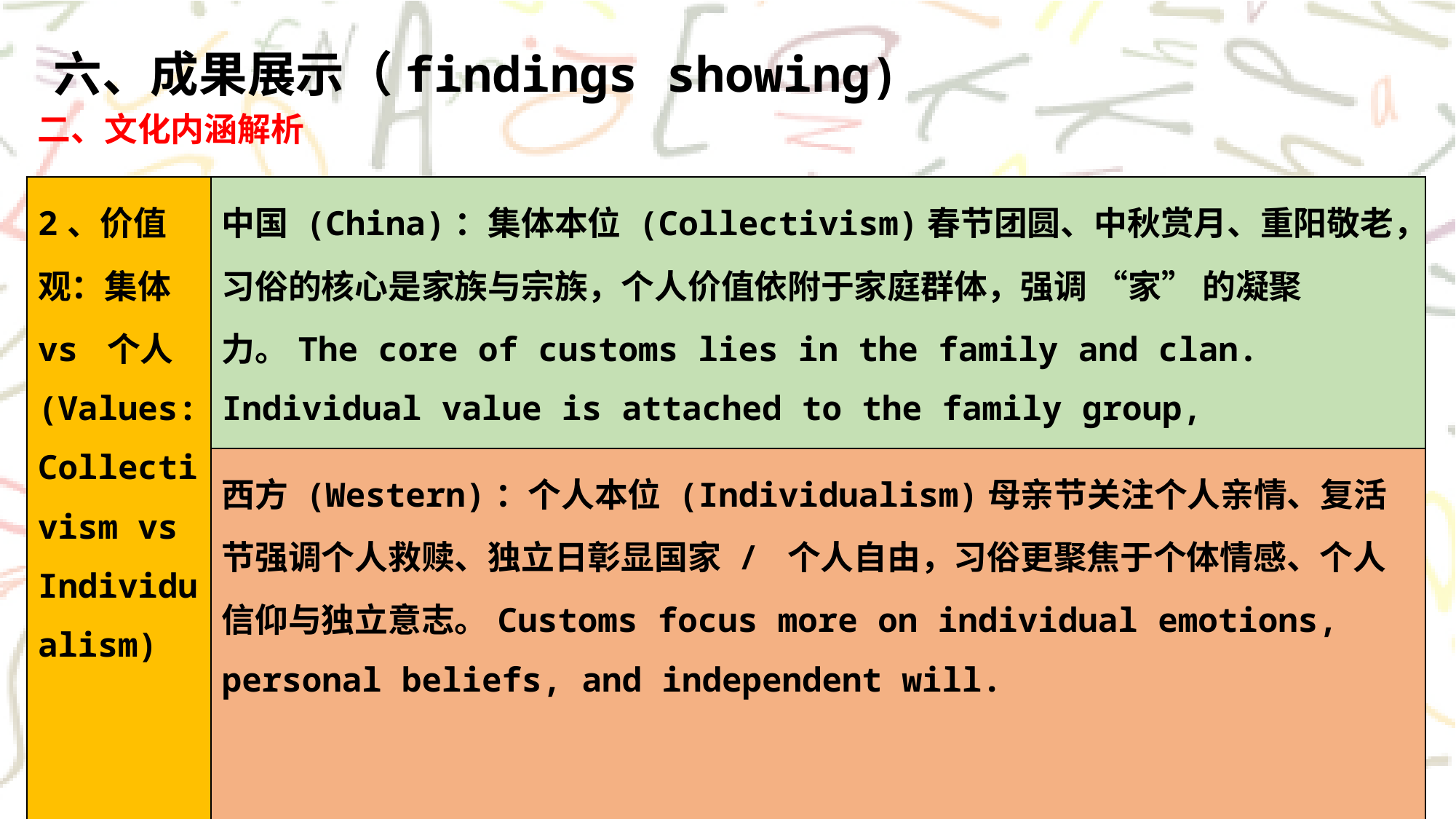

六、成果展示（findings showing)
二、文化内涵解析
| 2、价值观：集体 vs 个人 (Values: Collectivism vs Individualism) | 中国 (China)：集体本位 (Collectivism)春节团圆、中秋赏月、重阳敬老，习俗的核心是家族与宗族，个人价值依附于家庭群体，强调 “家” 的凝聚力。The core of customs lies in the family and clan. Individual value is attached to the family group, emphasizing the cohesion of the "family". |
| --- | --- |
| 夏季 (Summer) ☀️ 繁盛热烈 | 西方 (Western)：个人本位 (Individualism)母亲节关注个人亲情、复活节强调个人救赎、独立日彰显国家 / 个人自由，习俗更聚焦于个体情感、个人信仰与独立意志。Customs focus more on individual emotions, personal beliefs, and independent will. |